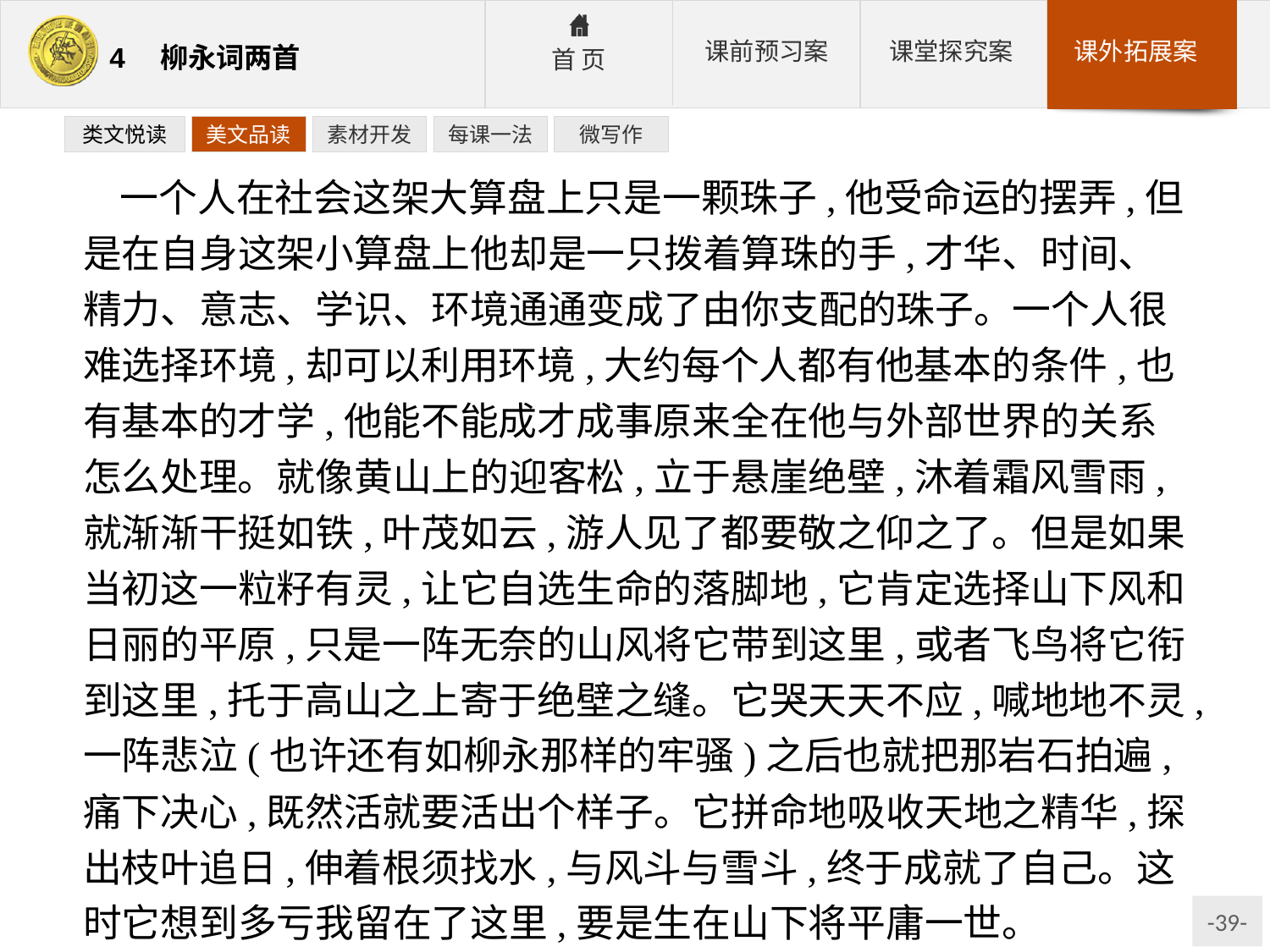

类文悦读
美文品读
素材开发
每课一法
微写作
一个人在社会这架大算盘上只是一颗珠子,他受命运的摆弄,但是在自身这架小算盘上他却是一只拨着算珠的手,才华、时间、精力、意志、学识、环境通通变成了由你支配的珠子。一个人很难选择环境,却可以利用环境,大约每个人都有他基本的条件,也有基本的才学,他能不能成才成事原来全在他与外部世界的关系怎么处理。就像黄山上的迎客松,立于悬崖绝壁,沐着霜风雪雨,就渐渐干挺如铁,叶茂如云,游人见了都要敬之仰之了。但是如果当初这一粒籽有灵,让它自选生命的落脚地,它肯定选择山下风和日丽的平原,只是一阵无奈的山风将它带到这里,或者飞鸟将它衔到这里,托于高山之上寄于绝壁之缝。它哭天天不应,喊地地不灵,一阵悲泣(也许还有如柳永那样的牢骚)之后也就把那岩石拍遍,痛下决心,既然活就要活出个样子。它拼命地吸收天地之精华,探出枝叶追日,伸着根须找水,与风斗与雪斗,终于成就了自己。这时它想到多亏我留在了这里,要是生在山下将平庸一世。